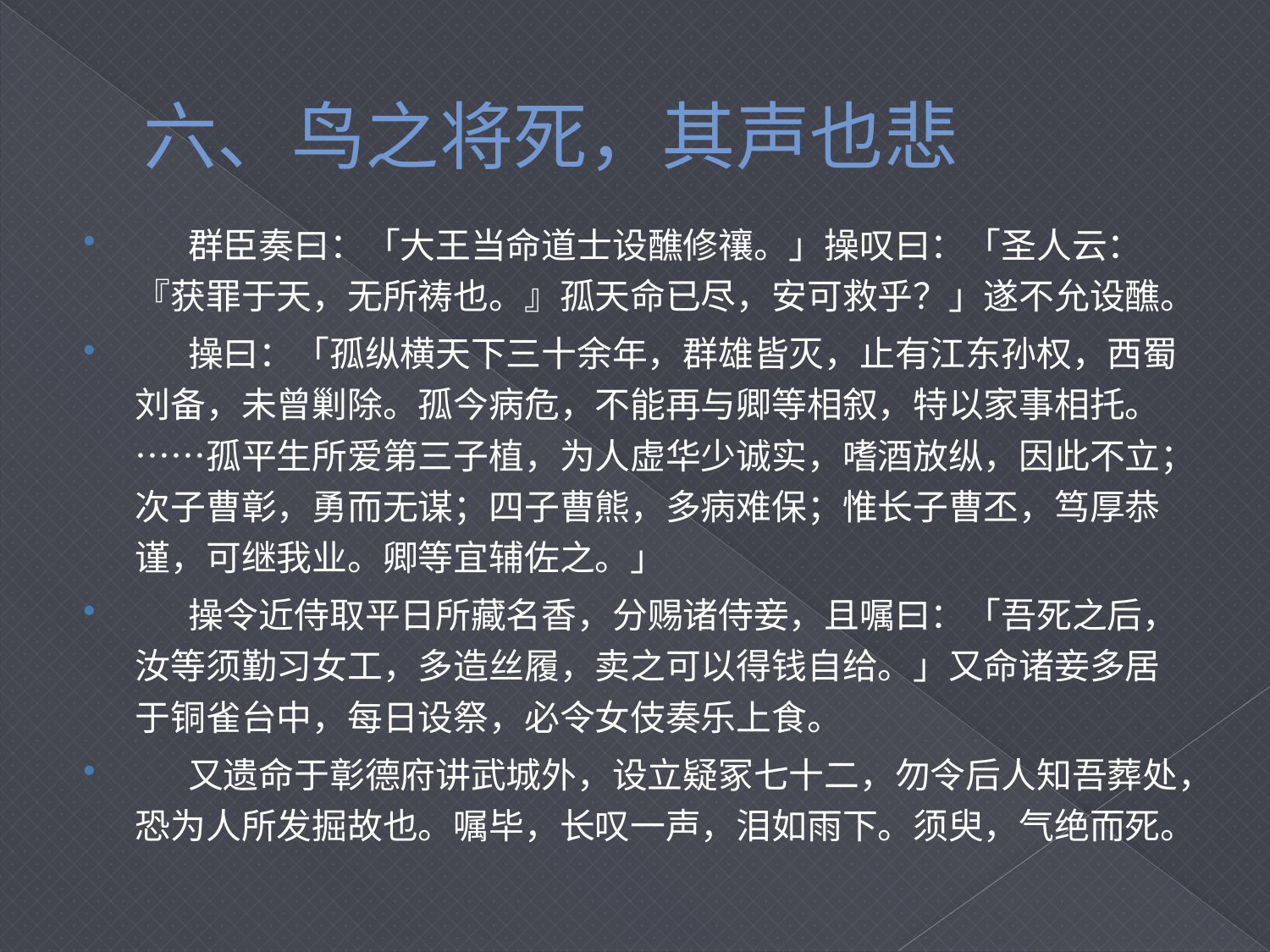

# 六、鸟之将死，其声也悲
      群臣奏曰：「大王当命道士设醮修禳。」操叹曰：「圣人云：『获罪于天，无所祷也。』孤天命已尽，安可救乎？」遂不允设醮。
      操曰：「孤纵横天下三十余年，群雄皆灭，止有江东孙权，西蜀刘备，未曾剿除。孤今病危，不能再与卿等相叙，特以家事相托。……孤平生所爱第三子植，为人虚华少诚实，嗜酒放纵，因此不立；次子曹彰，勇而无谋；四子曹熊，多病难保；惟长子曹丕，笃厚恭谨，可继我业。卿等宜辅佐之。」
      操令近侍取平日所藏名香，分赐诸侍妾，且嘱曰：「吾死之后，汝等须勤习女工，多造丝履，卖之可以得钱自给。」又命诸妾多居于铜雀台中，每日设祭，必令女伎奏乐上食。
      又遗命于彰德府讲武城外，设立疑冢七十二，勿令后人知吾葬处，恐为人所发掘故也。嘱毕，长叹一声，泪如雨下。须臾，气绝而死。